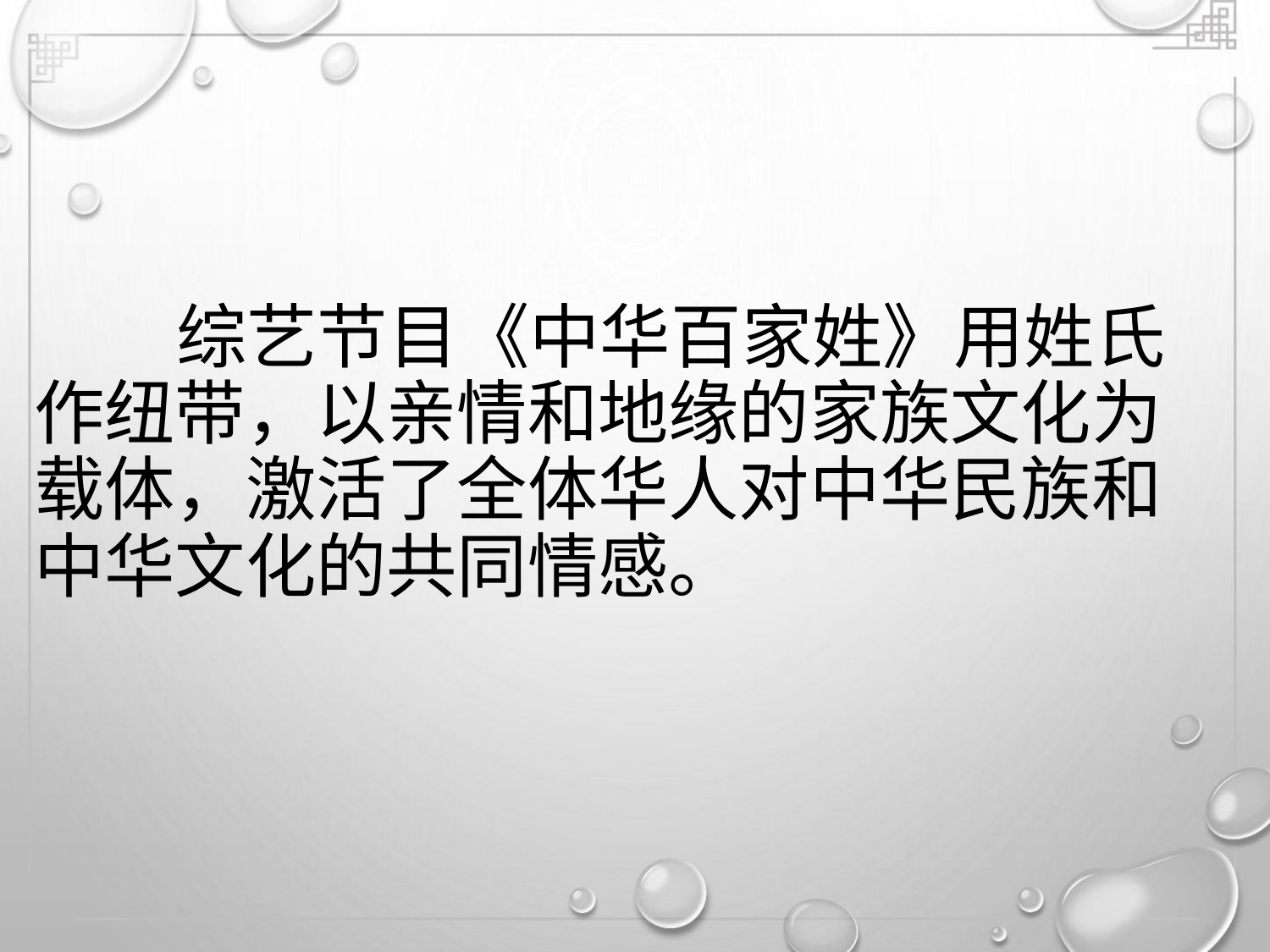

综艺节目《中华百家姓》用姓氏
作纽带，以亲情和地缘的家族文化为
载体，激活了全体华人对中华民族和
中华文化的共同情感。